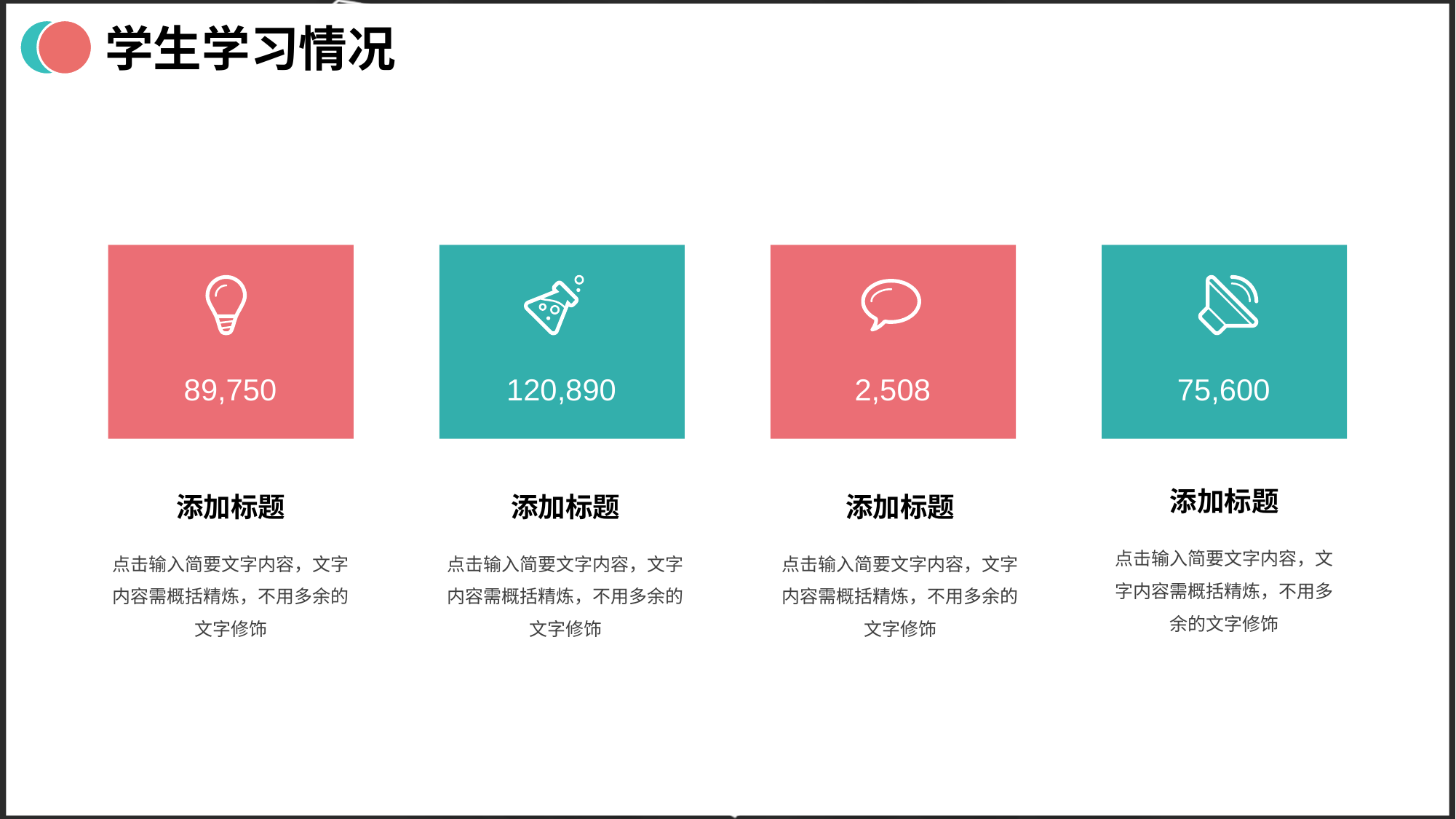

学生学习情况

89,750
120,890
2,508
75,600
添加标题
添加标题
添加标题
添加标题
点击输入简要文字内容，文字内容需概括精炼，不用多余的文字修饰
点击输入简要文字内容，文字内容需概括精炼，不用多余的文字修饰
点击输入简要文字内容，文字内容需概括精炼，不用多余的文字修饰
点击输入简要文字内容，文字内容需概括精炼，不用多余的文字修饰